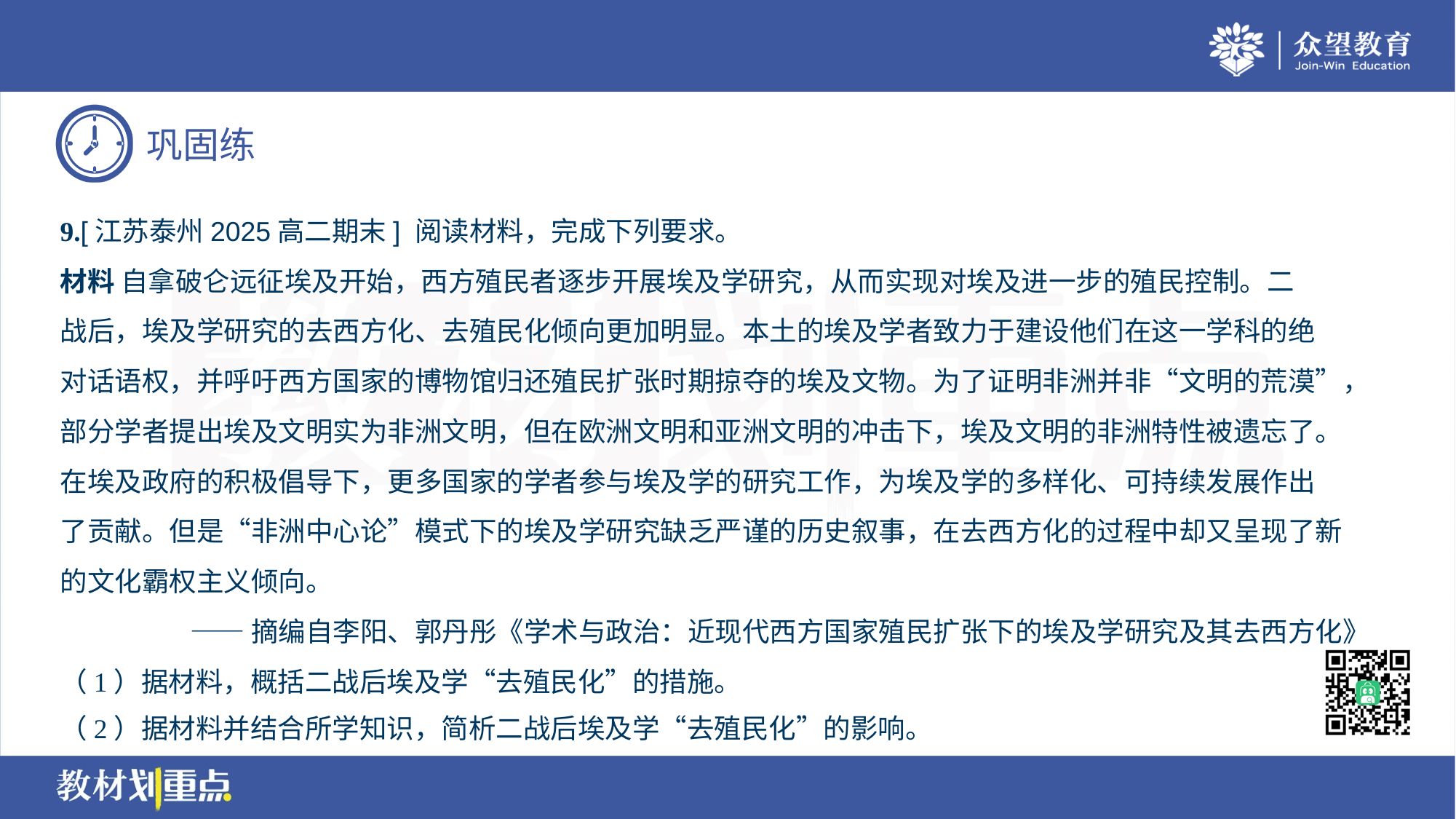

9.[江苏泰州2025高二期末] 阅读材料，完成下列要求。
材料 自拿破仑远征埃及开始，西方殖民者逐步开展埃及学研究，从而实现对埃及进一步的殖民控制。二
战后，埃及学研究的去西方化、去殖民化倾向更加明显。本土的埃及学者致力于建设他们在这一学科的绝
对话语权，并呼吁西方国家的博物馆归还殖民扩张时期掠夺的埃及文物。为了证明非洲并非“文明的荒漠”，
部分学者提出埃及文明实为非洲文明，但在欧洲文明和亚洲文明的冲击下，埃及文明的非洲特性被遗忘了。
在埃及政府的积极倡导下，更多国家的学者参与埃及学的研究工作，为埃及学的多样化、可持续发展作出
了贡献。但是“非洲中心论”模式下的埃及学研究缺乏严谨的历史叙事，在去西方化的过程中却又呈现了新
的文化霸权主义倾向。
——摘编自李阳、郭丹彤《学术与政治：近现代西方国家殖民扩张下的埃及学研究及其去西方化》
（1）据材料，概括二战后埃及学“去殖民化”的措施。
（2）据材料并结合所学知识，简析二战后埃及学“去殖民化”的影响。